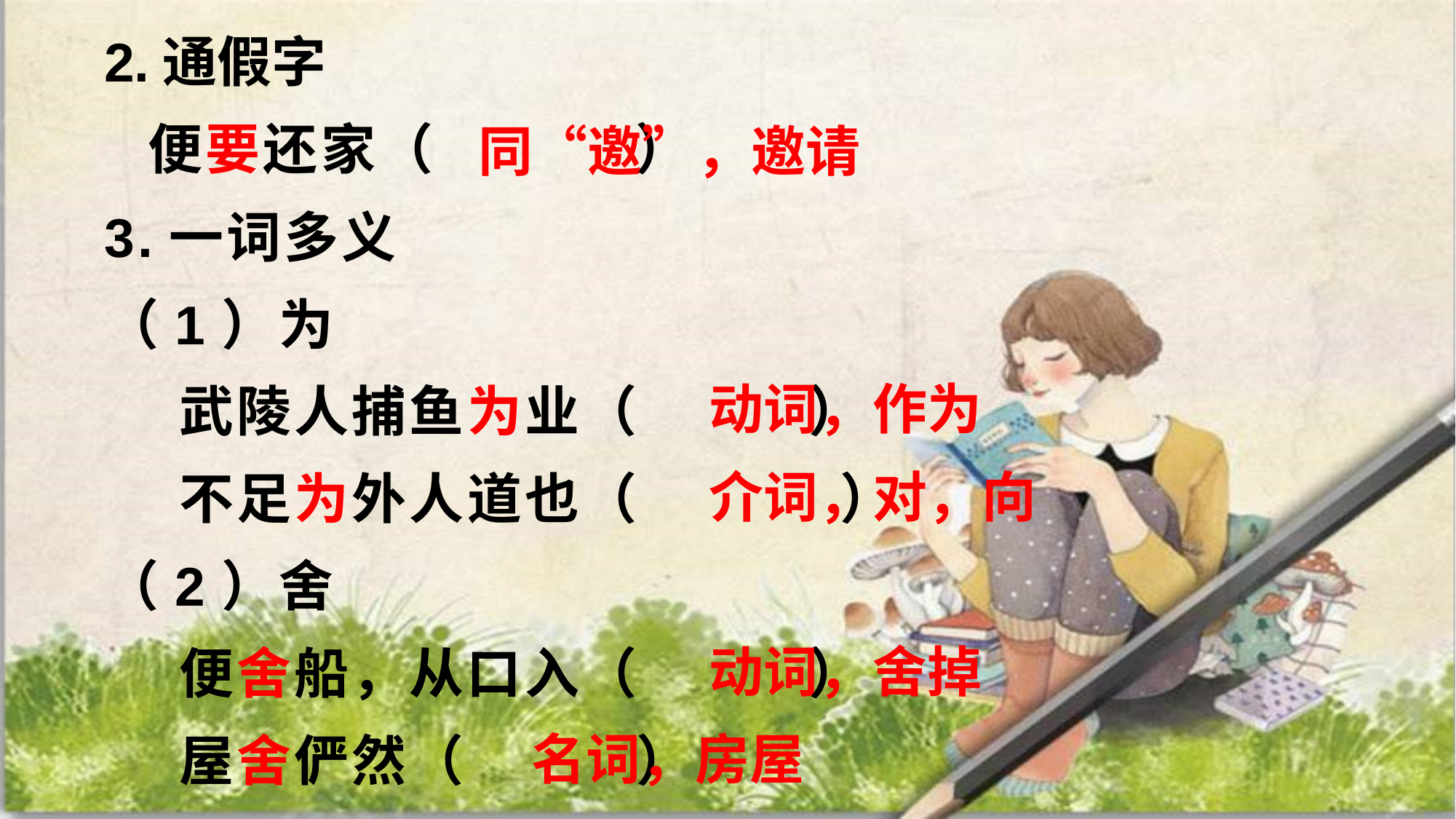

2.通假字

  便要还家（             ）

同“邀”，邀请
3.一词多义
（1）为
    武陵人捕鱼为业（           ）
    不足为外人道也（             ）
（2）舍
    便舍船，从口入（           ）
    屋舍俨然（           ）
动词，作为
介词，对，向
动词，舍掉
名词，房屋